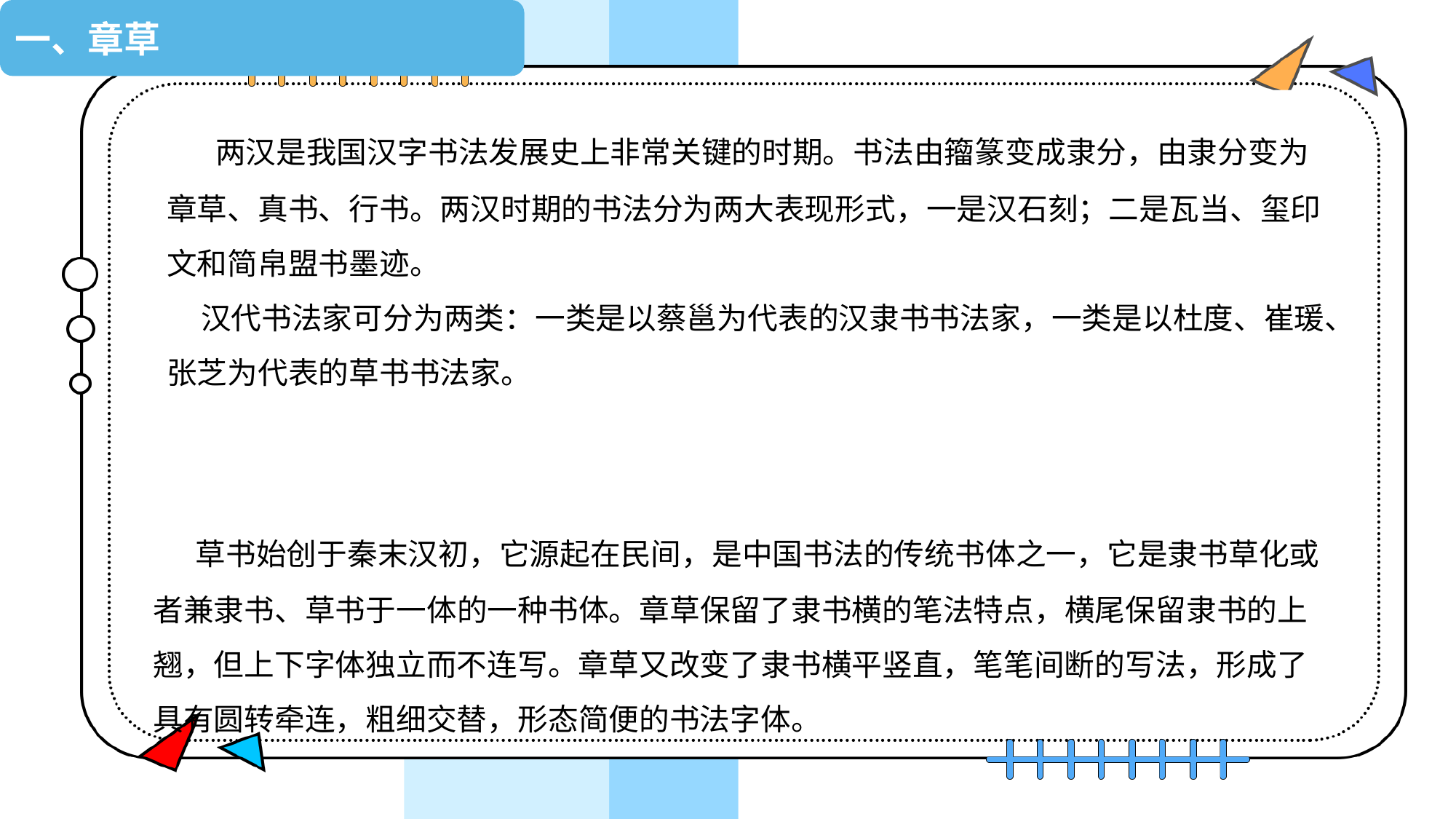

两汉是我国汉字书法发展史上非常关键的时期。书法由籀篆变成隶分，由隶分变为章草、真书、行书。两汉时期的书法分为两大表现形式，一是汉石刻；二是瓦当、玺印文和简帛盟书墨迹。
    汉代书法家可分为两类：一类是以蔡邕为代表的汉隶书书法家，一类是以杜度、崔瑗、张芝为代表的草书书法家。
一、章草
     草书始创于秦末汉初，它源起在民间，是中国书法的传统书体之一，它是隶书草化或者兼隶书、草书于一体的一种书体。章草保留了隶书横的笔法特点，横尾保留隶书的上翘，但上下字体独立而不连写。章草又改变了隶书横平竖直，笔笔间断的写法，形成了具有圆转牵连，粗细交替，形态简便的书法字体。